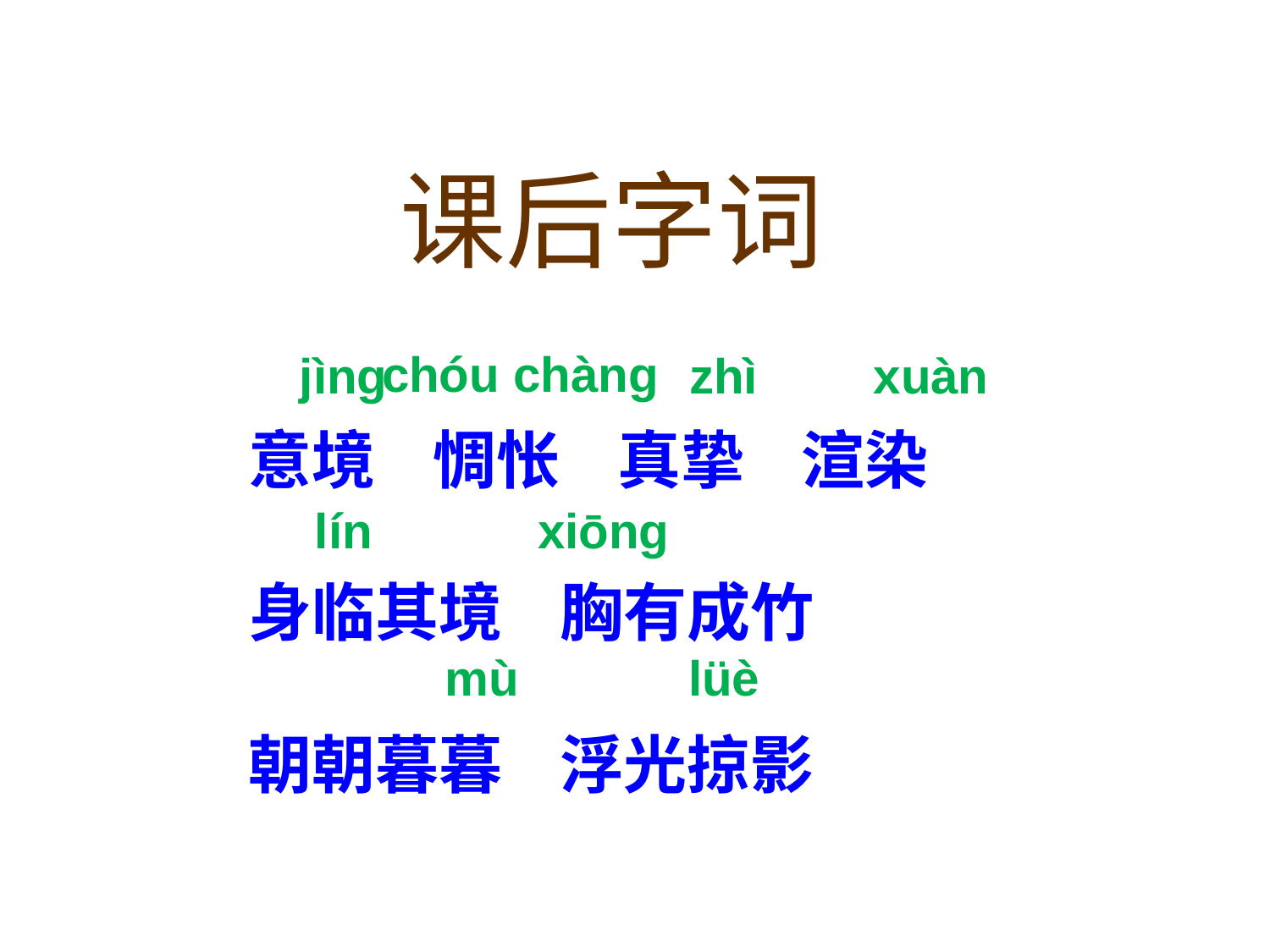

课后字词
chóu chàng
意境    惆怅    真挚    渲染    身临其境    胸有成竹
朝朝暮暮    浮光掠影
jìng
zhì
 xuàn
lín
xiōng
mù
lüè